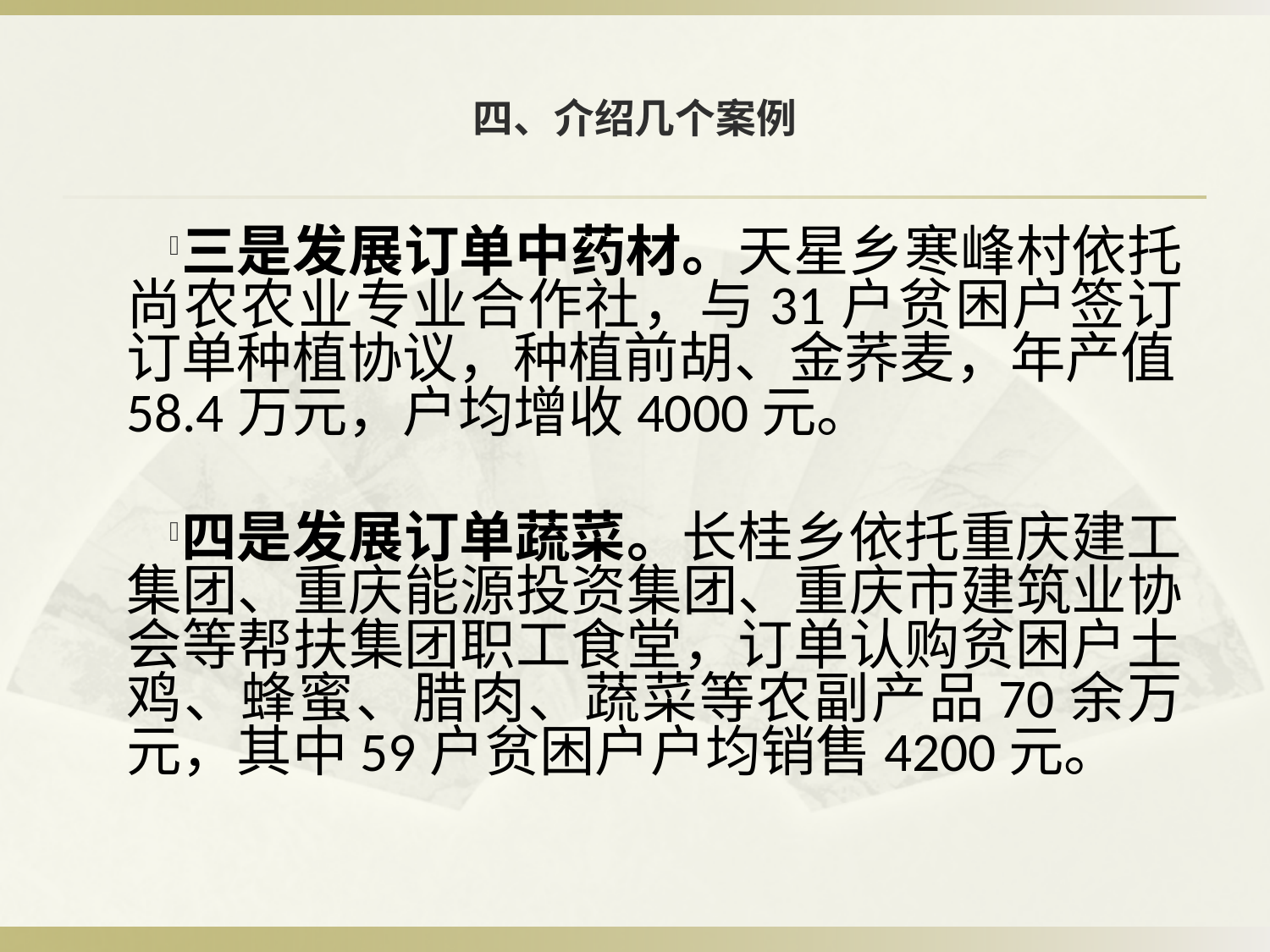

# 四、介绍几个案例
三是发展订单中药材。天星乡寒峰村依托尚农农业专业合作社，与31户贫困户签订订单种植协议，种植前胡、金荞麦，年产值58.4万元，户均增收4000元。

四是发展订单蔬菜。长桂乡依托重庆建工集团、重庆能源投资集团、重庆市建筑业协会等帮扶集团职工食堂，订单认购贫困户土鸡、蜂蜜、腊肉、蔬菜等农副产品70余万元，其中59户贫困户户均销售4200元。